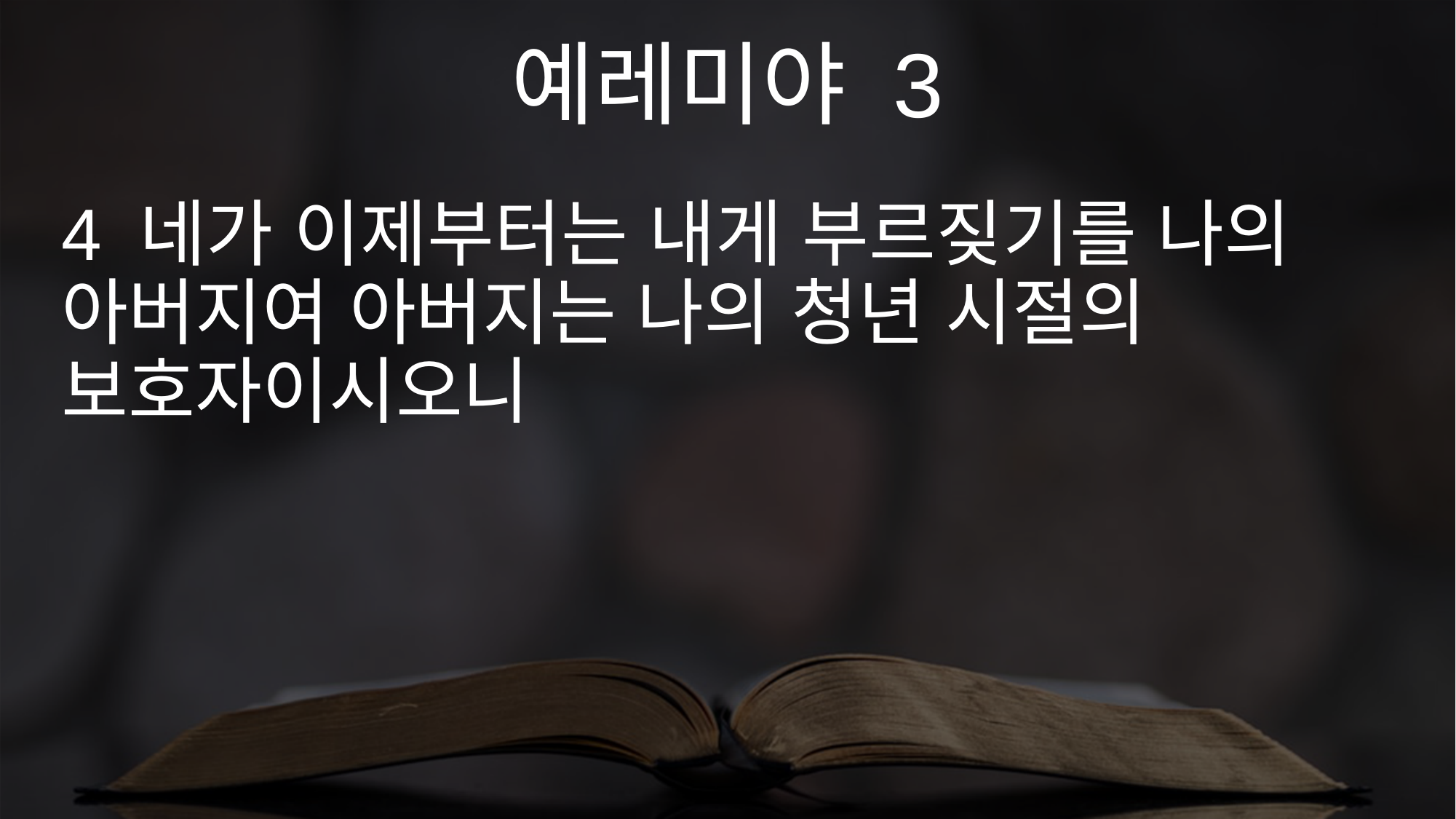

예레미야 3
4 네가 이제부터는 내게 부르짖기를 나의 아버지여 아버지는 나의 청년 시절의 보호자이시오니